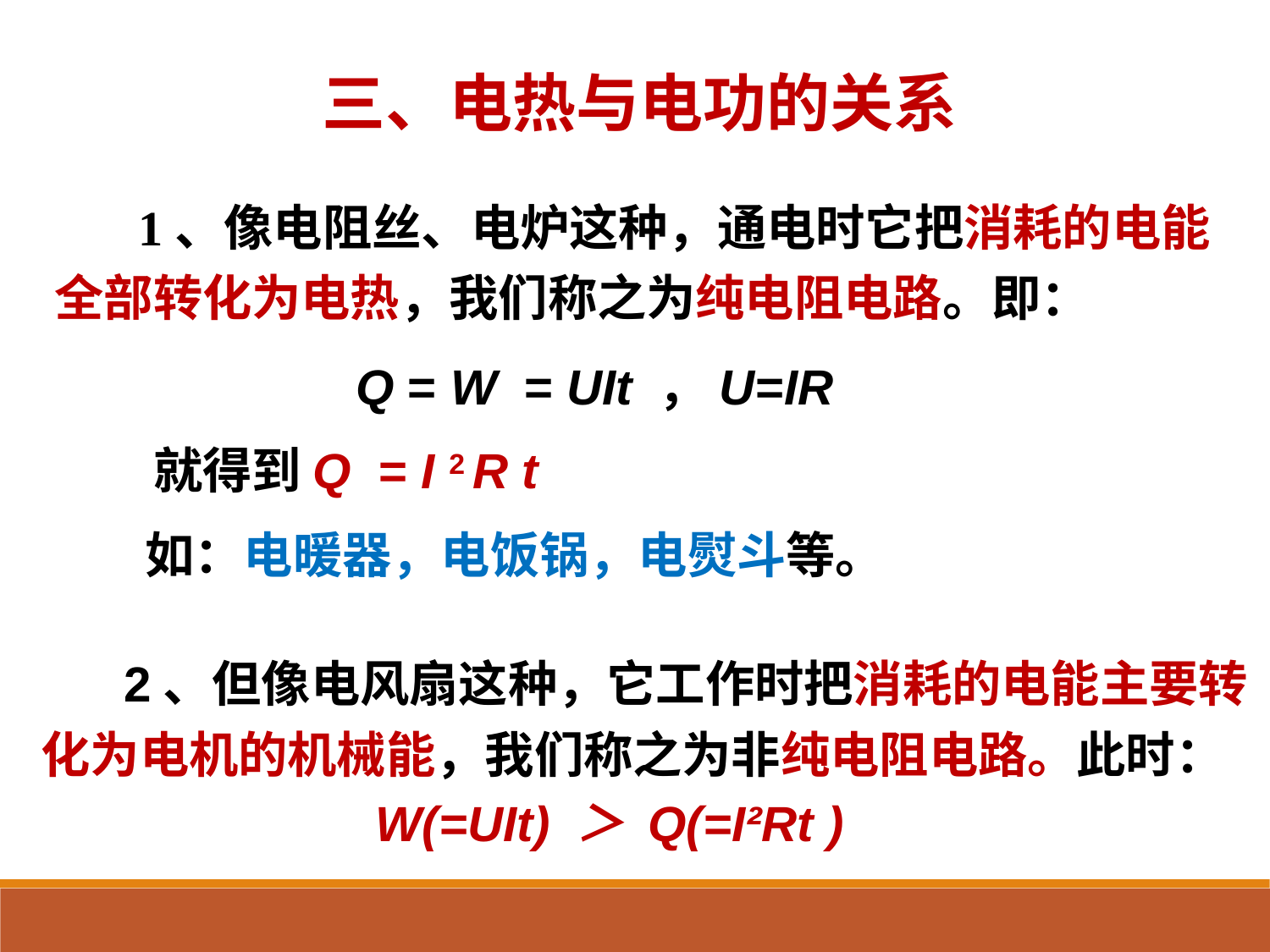

三、电热与电功的关系
　  1、像电阻丝、电炉这种，通电时它把消耗的电能全部转化为电热，我们称之为纯电阻电路。即：
　　                 Q = W  = UIt ，U=IR
　　就得到Q  = I 2 R t
       如：电暖器，电饭锅，电熨斗等。
      2、但像电风扇这种，它工作时把消耗的电能主要转化为电机的机械能，我们称之为非纯电阻电路。此时：

W(=UIt) ＞ Q(=I²Rt )